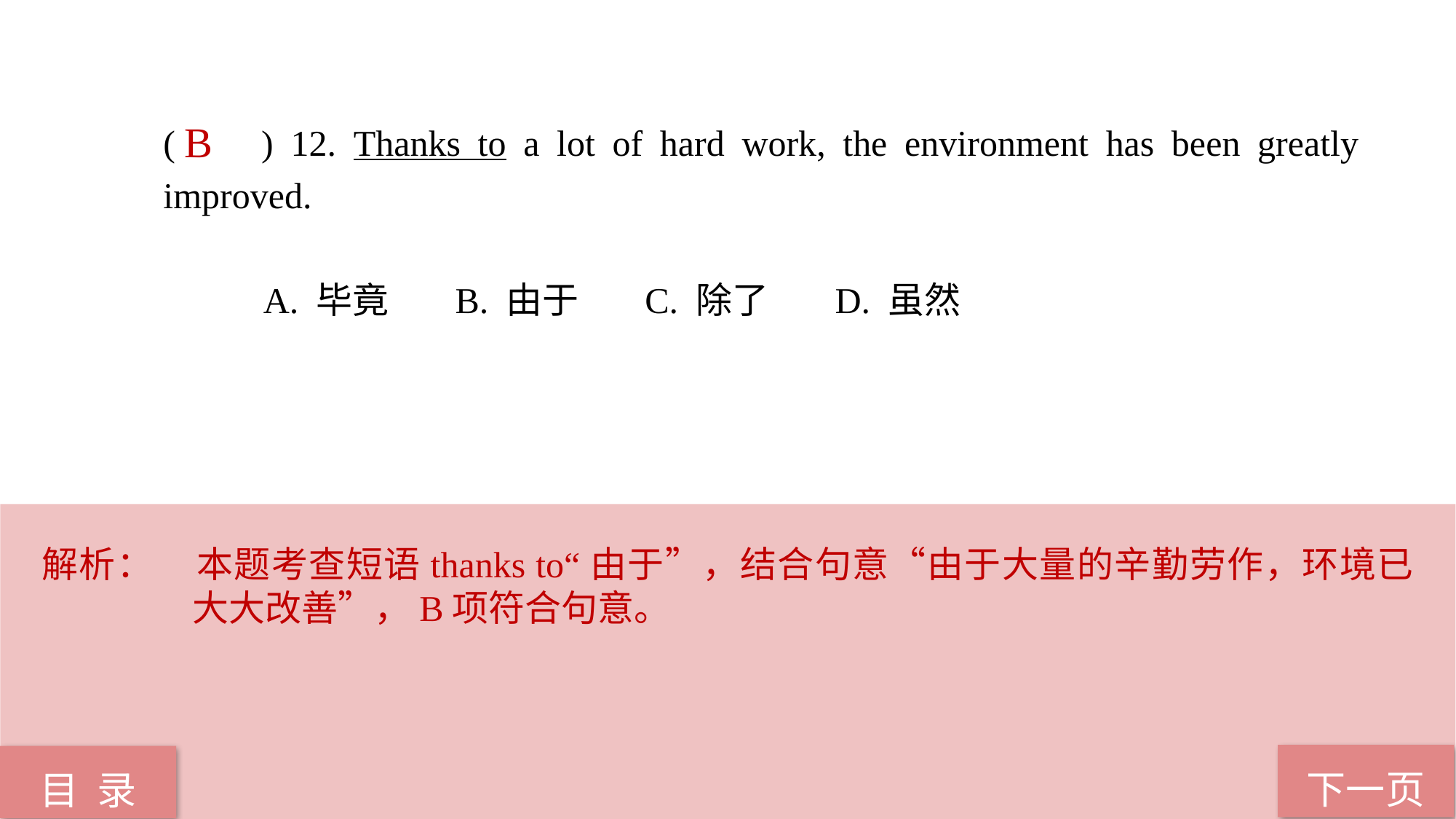

(     ) 12. Thanks to a lot of hard work, the environment has been greatly improved.

           A. 毕竟       B. 由于       C. 除了       D. 虽然
B
解析：	本题考查短语thanks to“由于”，结合句意“由于大量的辛勤劳作，环境已大大改善”，B项符合句意。